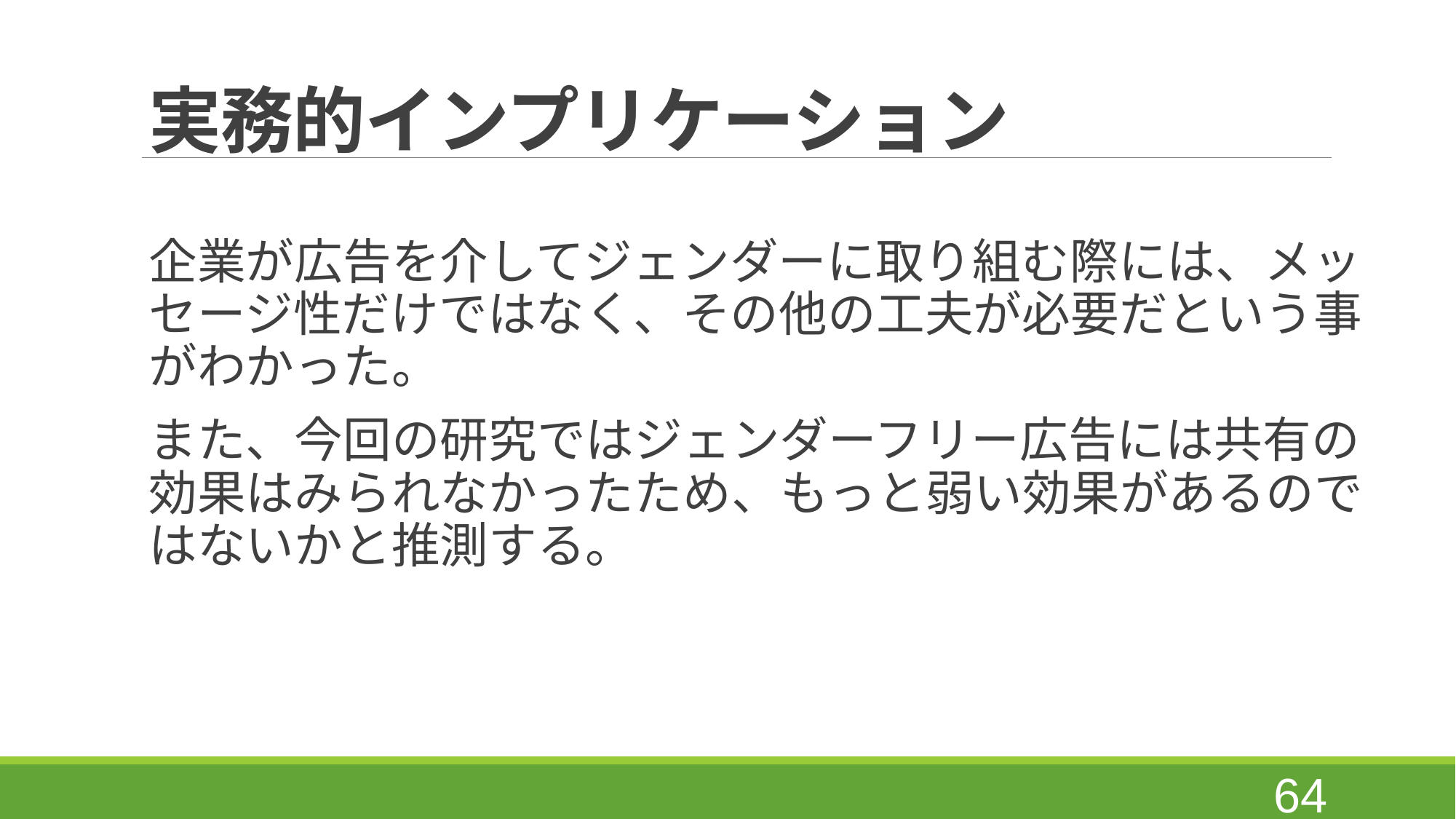

# 実務的インプリケーション
企業が広告を介してジェンダーに取り組む際には、メッセージ性だけではなく、その他の工夫が必要だという事がわかった。
また、今回の研究ではジェンダーフリー広告には共有の効果はみられなかったため、もっと弱い効果があるのではないかと推測する。
64